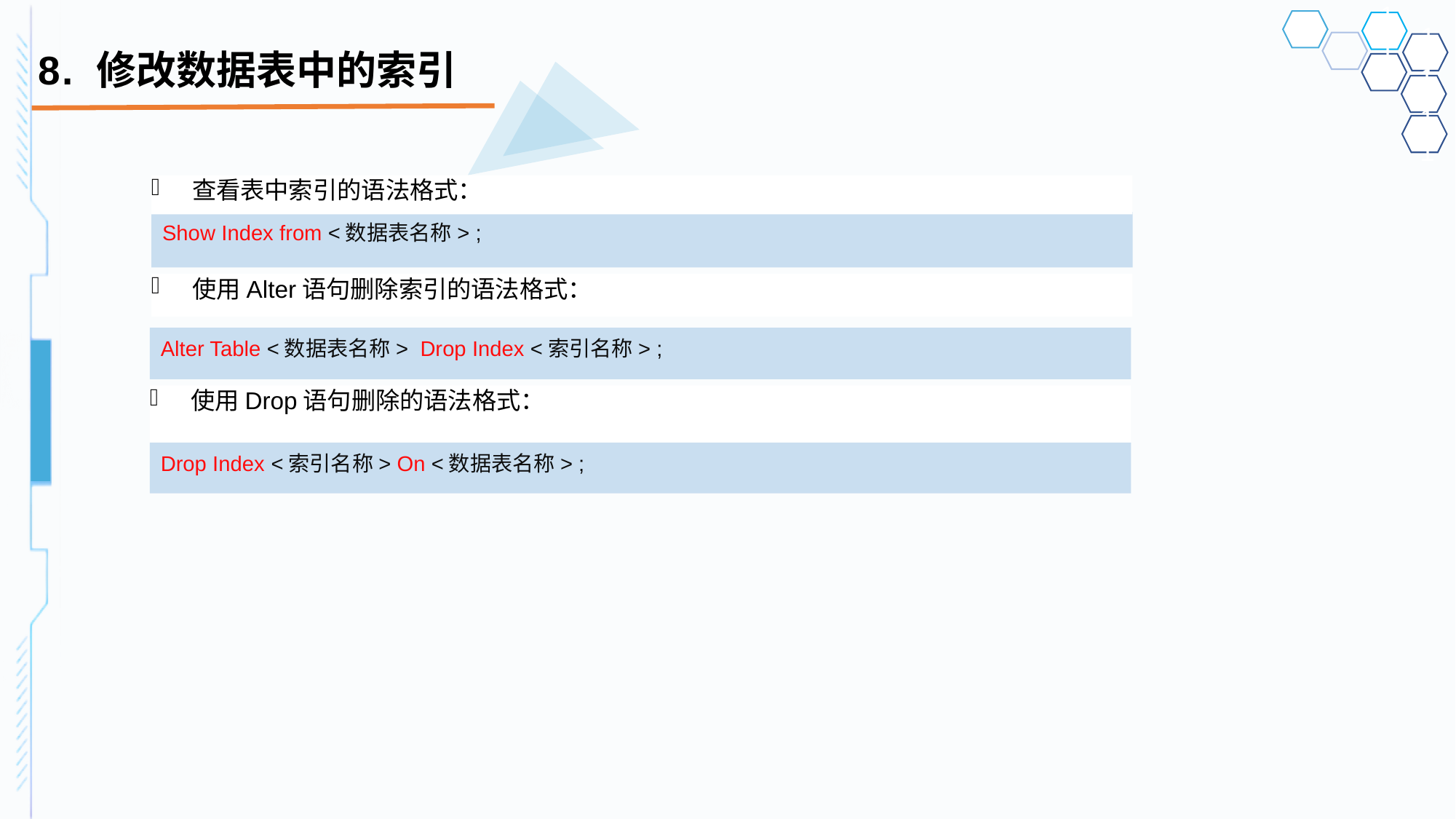

# 修改数据表中的索引

查看表中索引的语法格式：
Show Index from <数据表名称> ;
使用Alter语句删除索引的语法格式：
Alter Table <数据表名称>  Drop Index <索引名称> ;
使用Drop语句删除的语法格式：
Drop Index <索引名称> On <数据表名称> ;